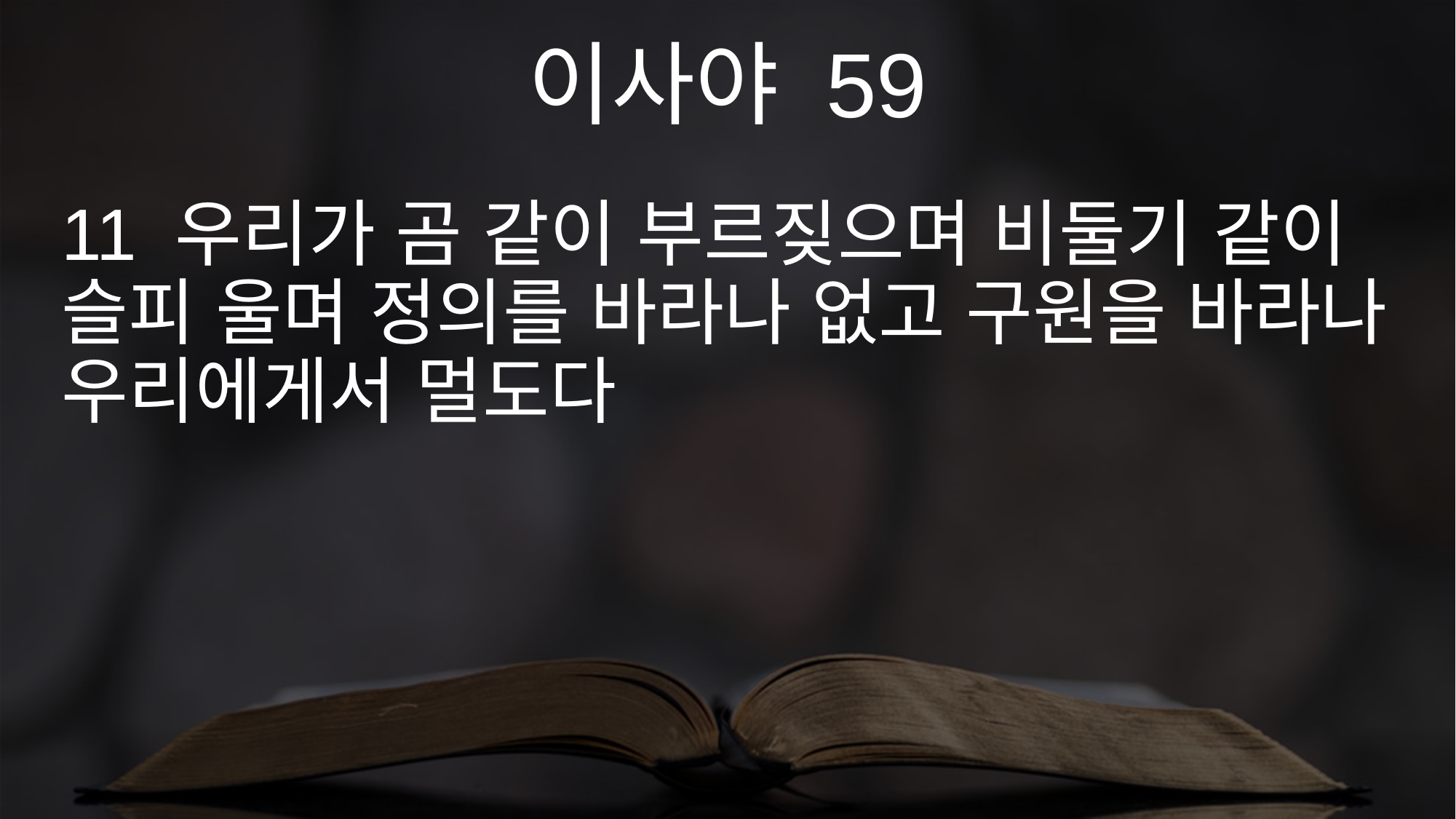

이사야 59
11 우리가 곰 같이 부르짖으며 비둘기 같이 슬피 울며 정의를 바라나 없고 구원을 바라나 우리에게서 멀도다